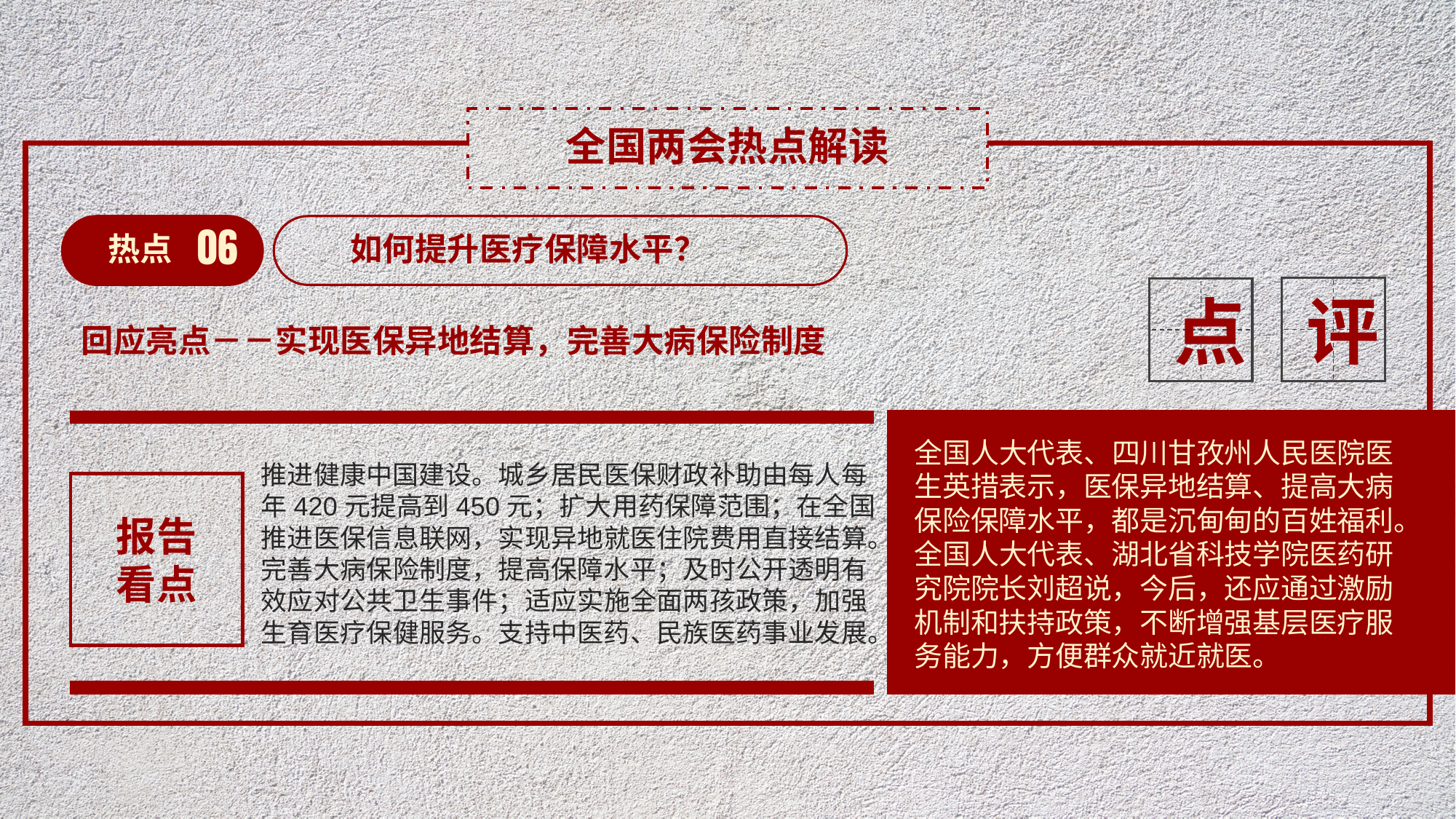

全国两会热点解读

06
热点

如何提升医疗保障水平？

评

点
回应亮点－－实现医保异地结算，完善大病保险制度

全国人大代表、四川甘孜州人民医院医生英措表示，医保异地结算、提高大病保险保障水平，都是沉甸甸的百姓福利。全国人大代表、湖北省科技学院医药研究院院长刘超说，今后，还应通过激励机制和扶持政策，不断增强基层医疗服务能力，方便群众就近就医。
推进健康中国建设。城乡居民医保财政补助由每人每年420元提高到450元；扩大用药保障范围；在全国推进医保信息联网，实现异地就医住院费用直接结算。完善大病保险制度，提高保障水平；及时公开透明有效应对公共卫生事件；适应实施全面两孩政策，加强生育医疗保健服务。支持中医药、民族医药事业发展。

报告
看点